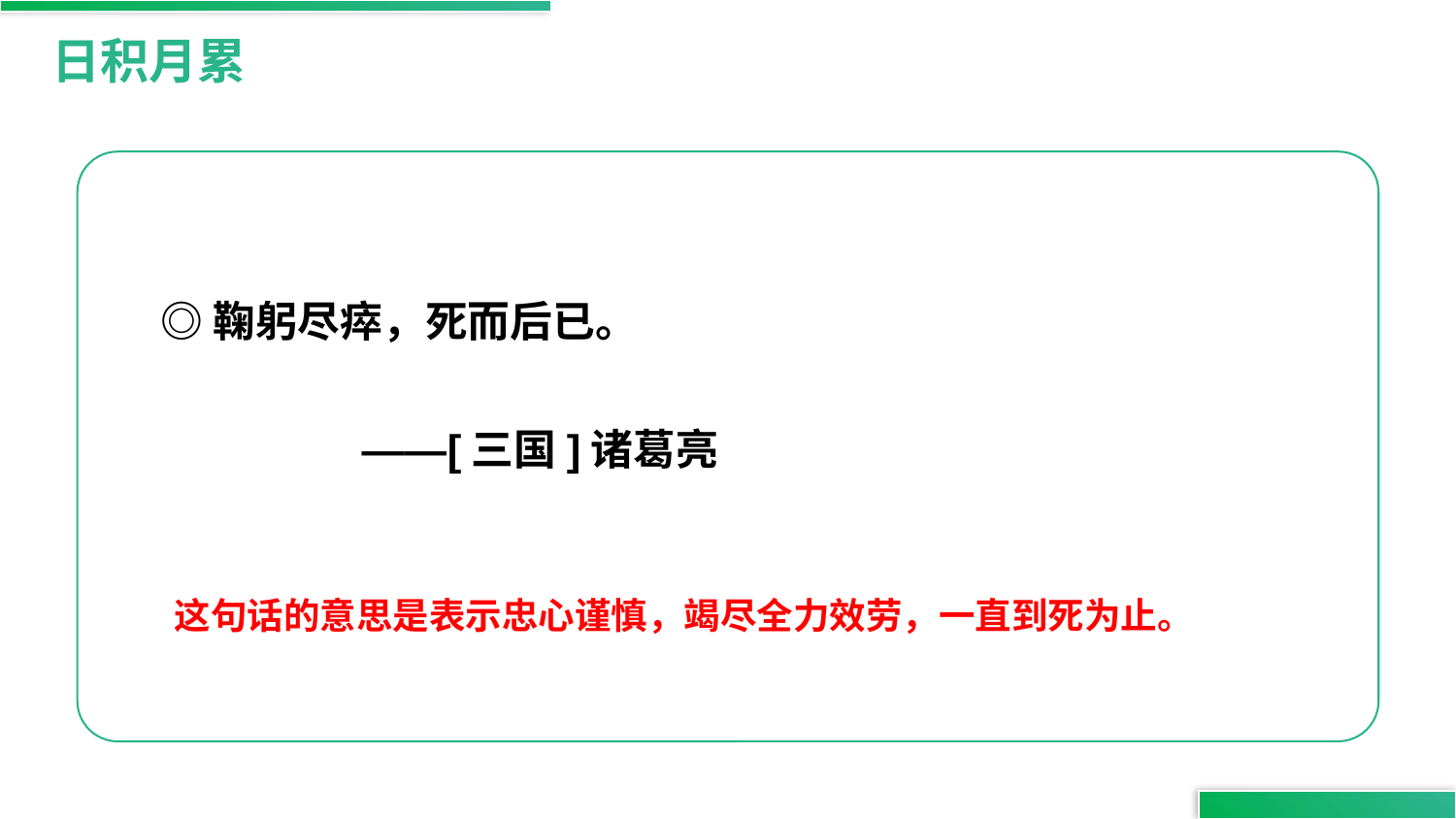

日积月累
◎鞠躬尽瘁，死而后已。
                 ——[三国]诸葛亮
这句话的意思是表示忠心谨慎，竭尽全力效劳，一直到死为止。